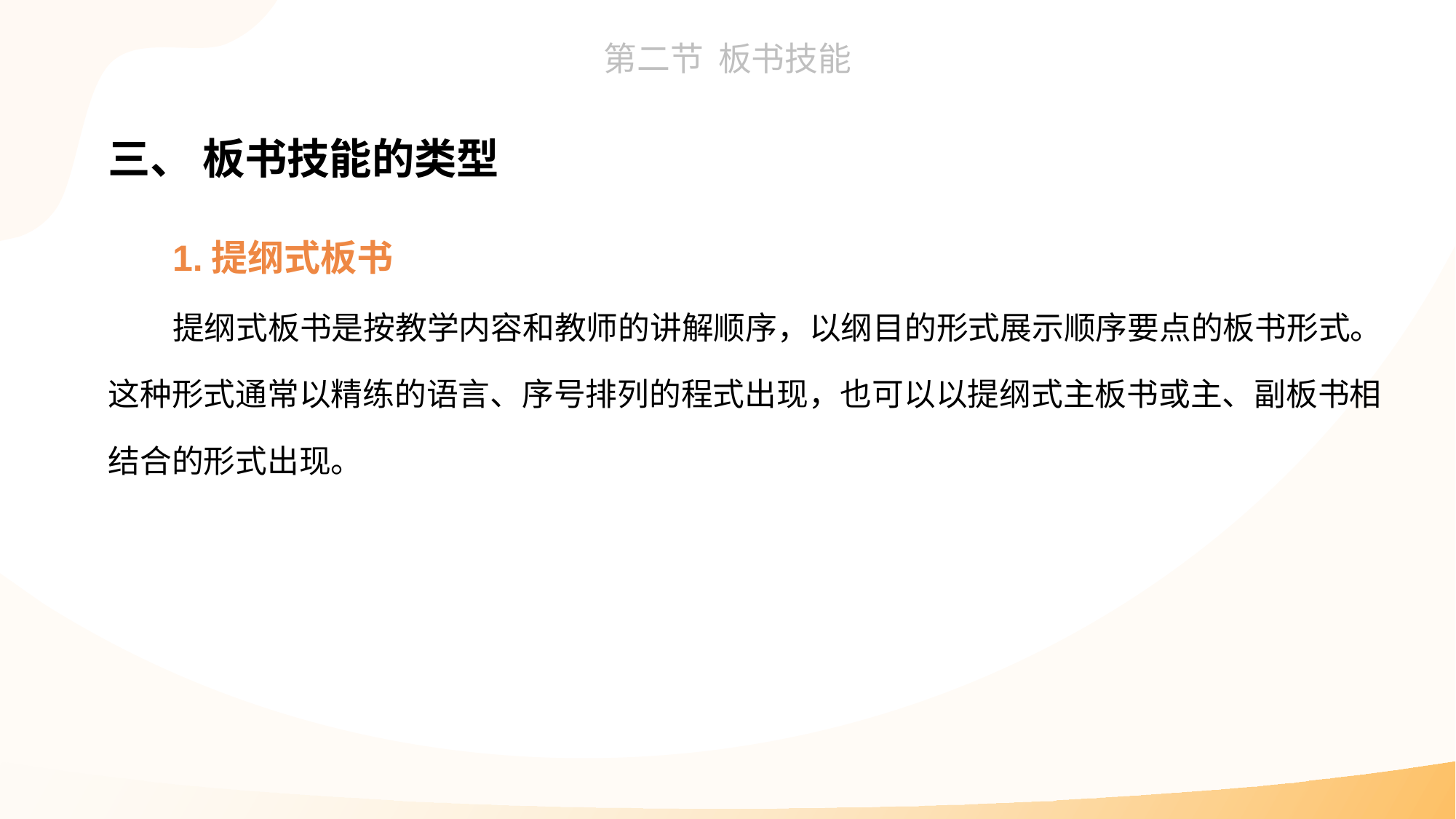

三、 板书技能的类型
1.提纲式板书
提纲式板书是按教学内容和教师的讲解顺序，以纲目的形式展示顺序要点的板书形式。这种形式通常以精练的语言、序号排列的程式出现，也可以以提纲式主板书或主、副板书相结合的形式出现。